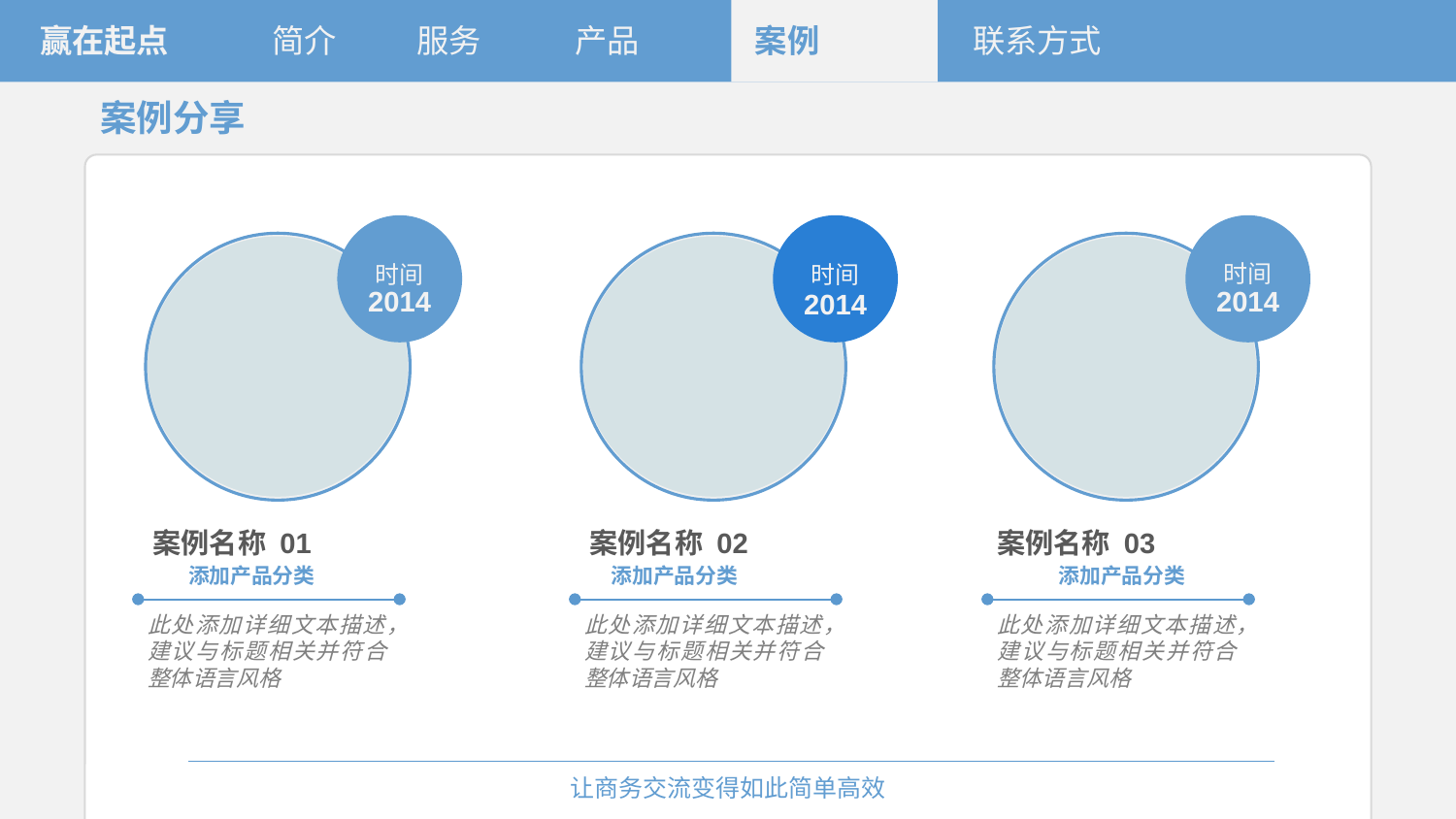

赢在起点
简介
服务
产品
案例
联系方式

案例分享

时间
2014

时间
2014

时间
2014

案例名称 01
案例名称 02
案例名称 03
添加产品分类
添加产品分类
添加产品分类
此处添加详细文本描述，建议与标题相关并符合整体语言风格
此处添加详细文本描述，建议与标题相关并符合整体语言风格
此处添加详细文本描述，建议与标题相关并符合整体语言风格
让商务交流变得如此简单高效